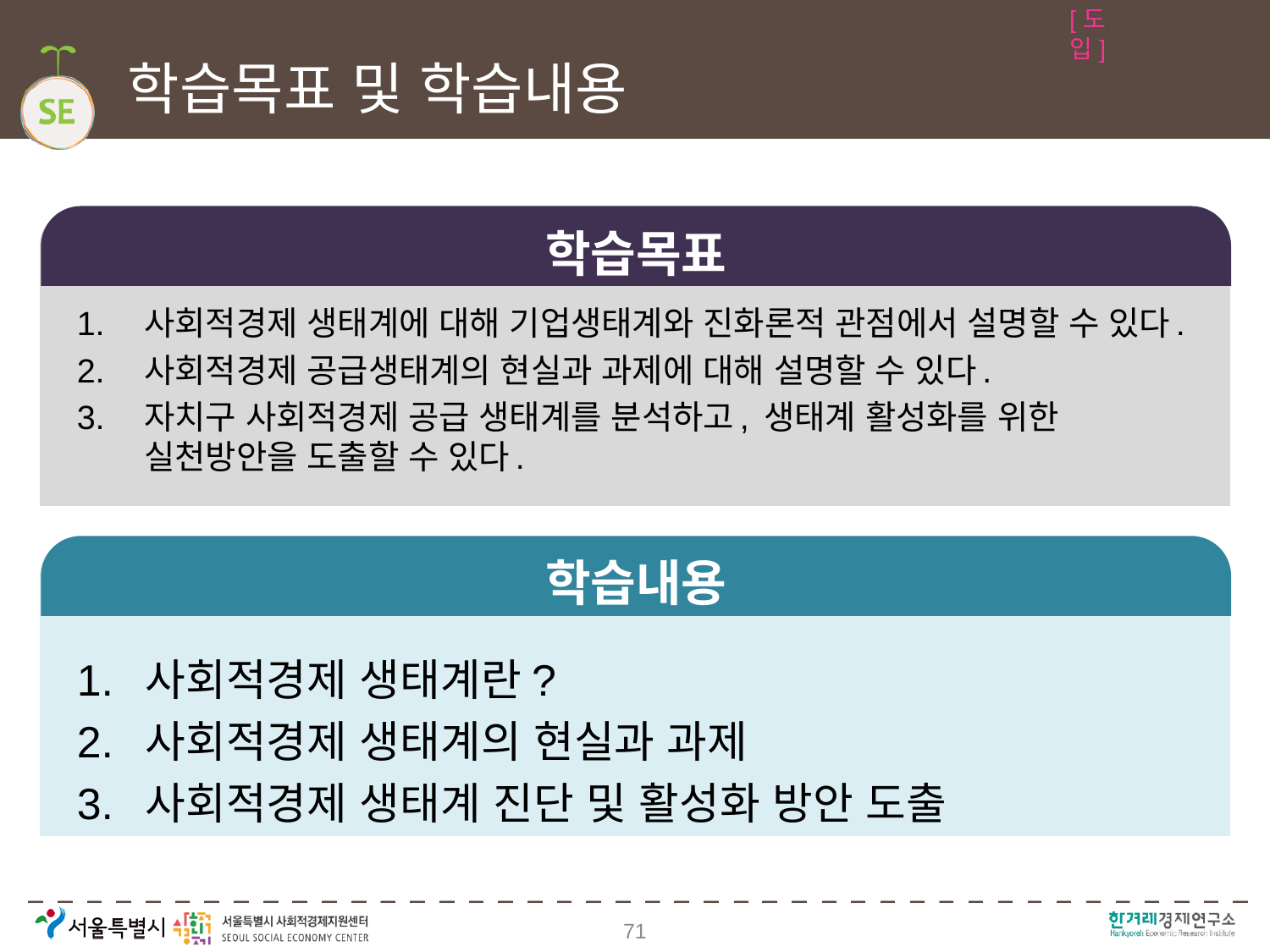

[도입]
# 학습목표 및 학습내용
학습목표

사회적경제 생태계에 대해 기업생태계와 진화론적 관점에서 설명할 수 있다.
사회적경제 공급생태계의 현실과 과제에 대해 설명할 수 있다.
자치구 사회적경제 공급 생태계를 분석하고, 생태계 활성화를 위한 실천방안을 도출할 수 있다.
학습내용

사회적경제 생태계란?
사회적경제 생태계의 현실과 과제
사회적경제 생태계 진단 및 활성화 방안 도출
71